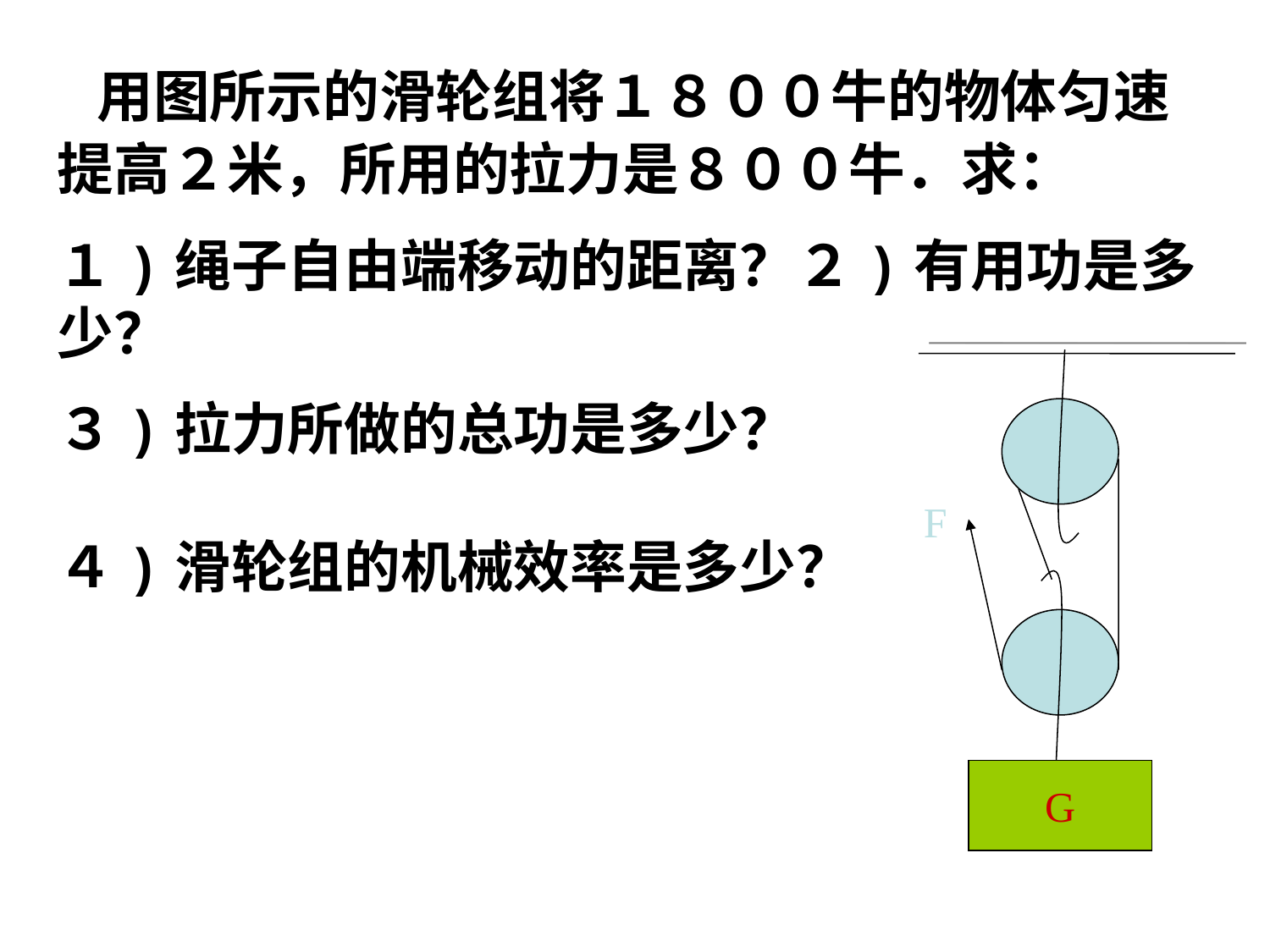

用图所示的滑轮组将１８００牛的物体匀速提高２米，所用的拉力是８００牛．求：
１)绳子自由端移动的距离？２)有用功是多少？
３)拉力所做的总功是多少？
４)滑轮组的机械效率是多少？

F

G